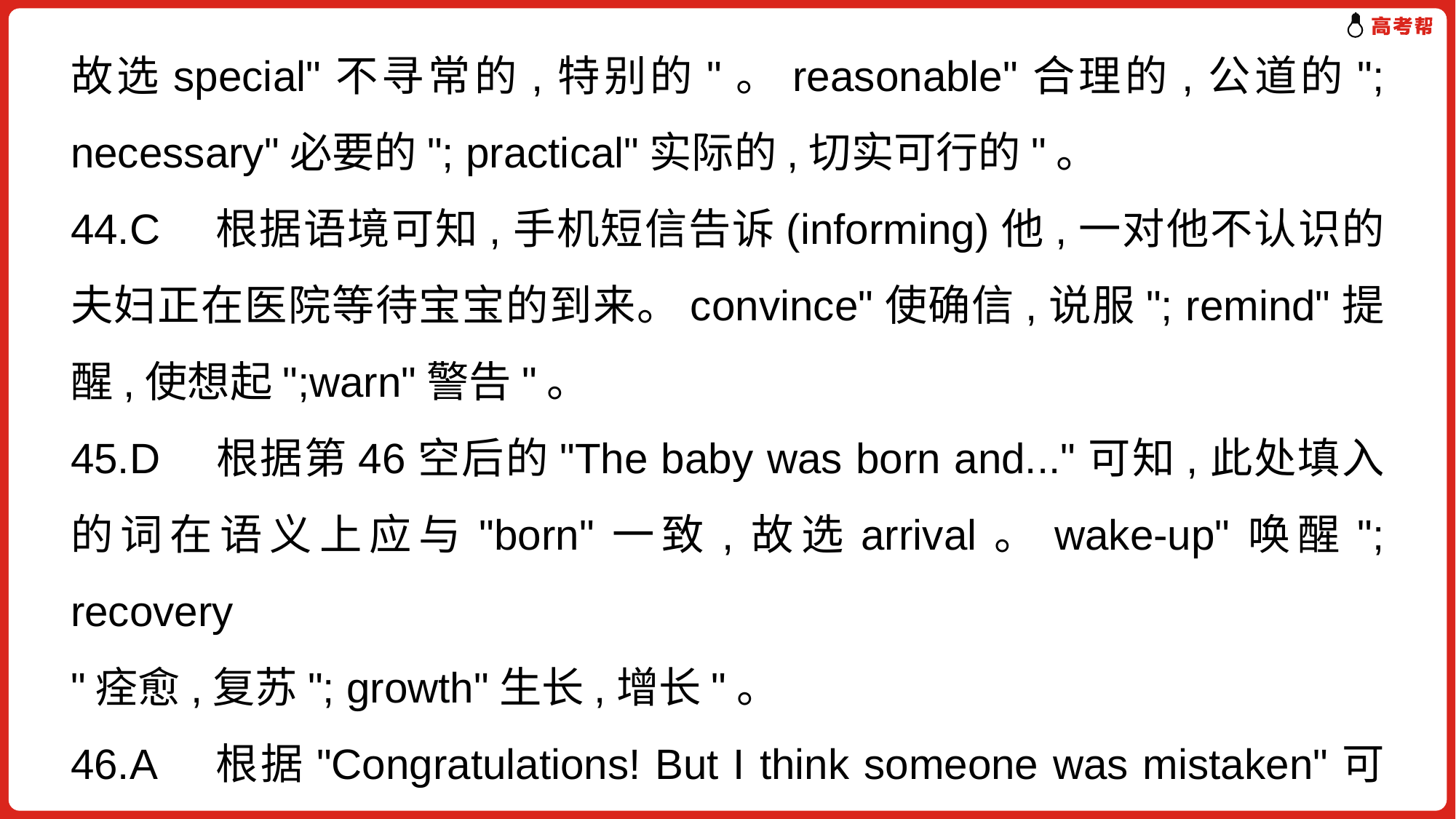

故选special"不寻常的,特别的"。reasonable"合理的,公道的"; necessary"必要的"; practical"实际的,切实可行的"。
44.C　根据语境可知,手机短信告诉(informing)他,一对他不认识的夫妇正在医院等待宝宝的到来。convince"使确信,说服"; remind"提醒,使想起";warn"警告"。
45.D　根据第46空后的"The baby was born and..."可知,此处填入的词在语义上应与"born"一致,故选arrival。wake-up"唤醒"; recovery
"痊愈,复苏"; growth"生长,增长"。
46.A　根据"Congratulations! But I think someone was mistaken"可知,此处是Dennis回复的短信内容,故选responded"回复"。